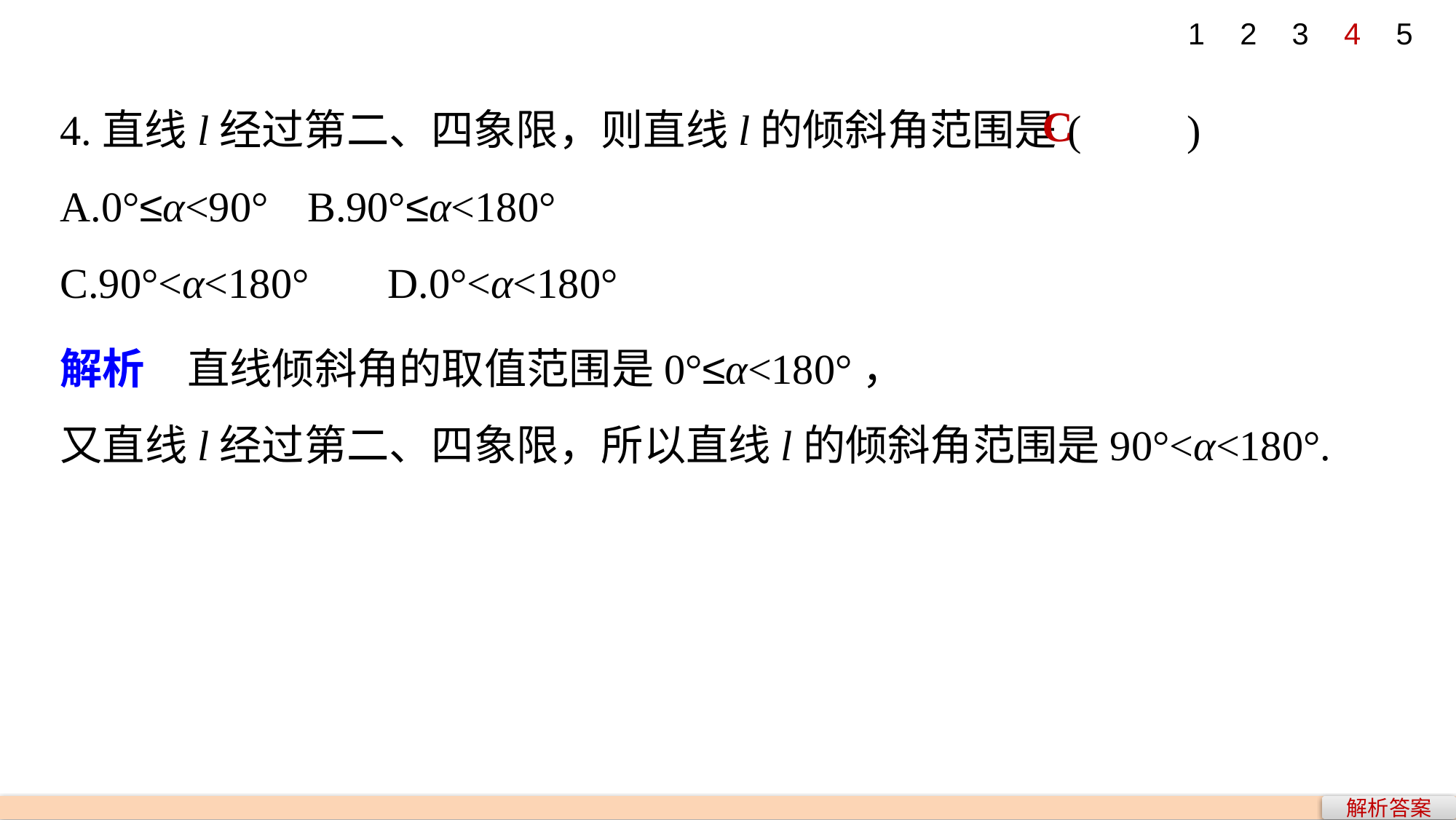

1
2
3
4
5
4.直线l经过第二、四象限，则直线l的倾斜角范围是(　　)
A.0°≤α<90°  	B.90°≤α<180°
C.90°<α<180°  	D.0°<α<180°
C
解析　直线倾斜角的取值范围是0°≤α<180°，
又直线l经过第二、四象限，所以直线l的倾斜角范围是90°<α<180°.
解析答案